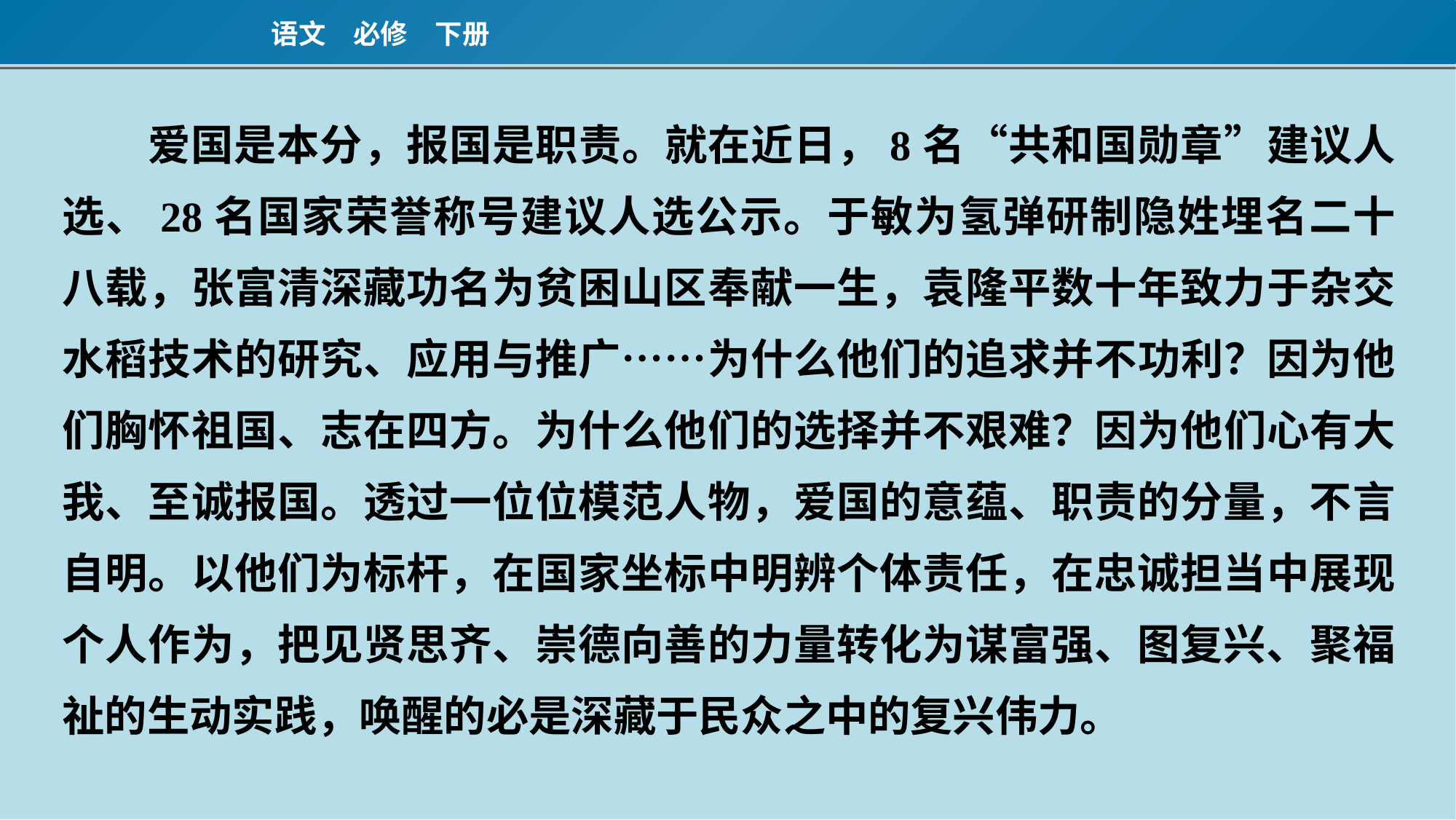

爱国是本分，报国是职责。就在近日，8名“共和国勋章”建议人选、28名国家荣誉称号建议人选公示。于敏为氢弹研制隐姓埋名二十八载，张富清深藏功名为贫困山区奉献一生，袁隆平数十年致力于杂交水稻技术的研究、应用与推广……为什么他们的追求并不功利？因为他们胸怀祖国、志在四方。为什么他们的选择并不艰难？因为他们心有大我、至诚报国。透过一位位模范人物，爱国的意蕴、职责的分量，不言自明。以他们为标杆，在国家坐标中明辨个体责任，在忠诚担当中展现个人作为，把见贤思齐、崇德向善的力量转化为谋富强、图复兴、聚福祉的生动实践，唤醒的必是深藏于民众之中的复兴伟力。